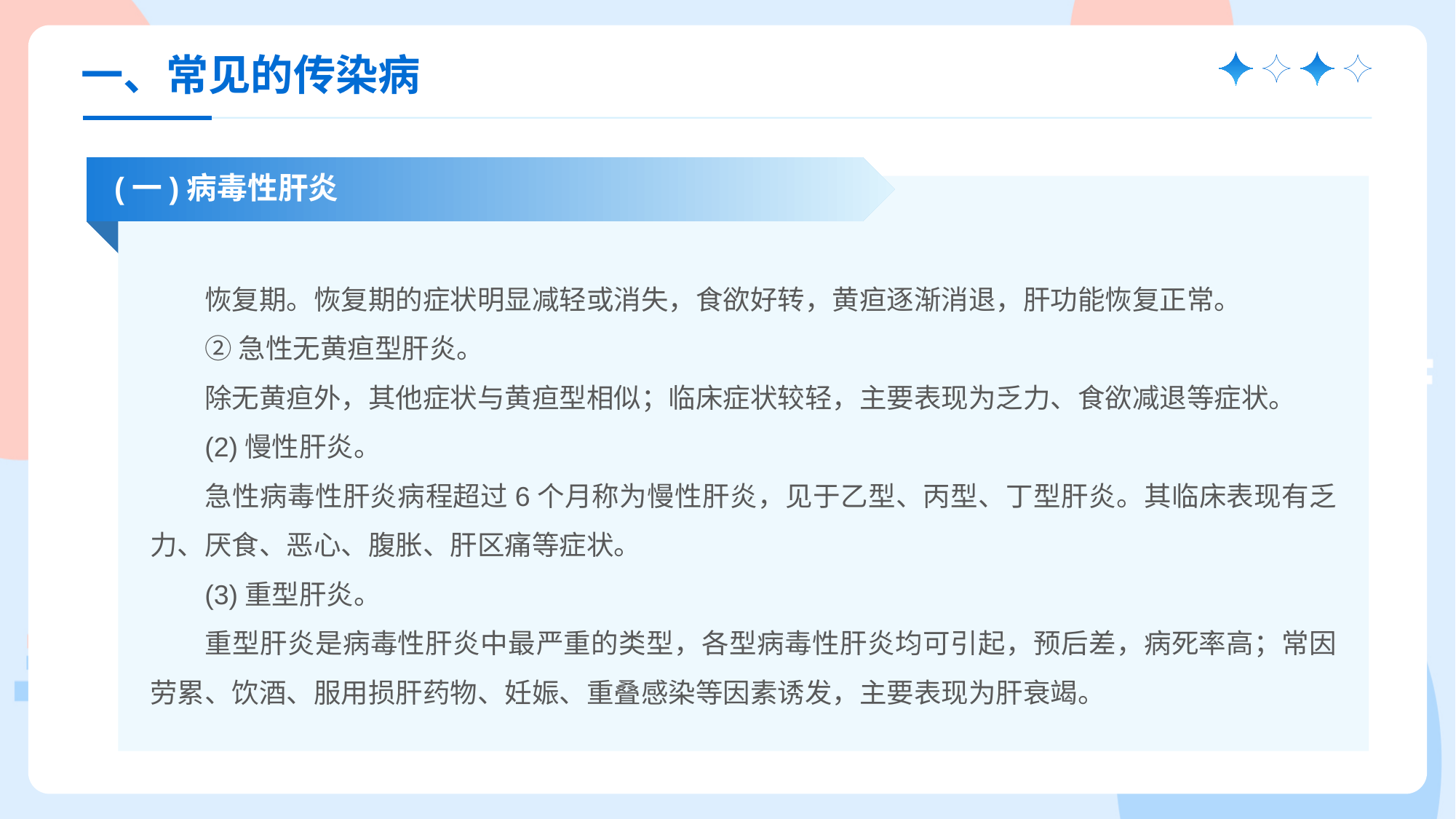

一、常见的传染病
(一)病毒性肝炎

恢复期。恢复期的症状明显减轻或消失，食欲好转，黄疸逐渐消退，肝功能恢复正常。
②急性无黄疸型肝炎。
除无黄疸外，其他症状与黄疸型相似；临床症状较轻，主要表现为乏力、食欲减退等症状。
(2)慢性肝炎。
急性病毒性肝炎病程超过6个月称为慢性肝炎，见于乙型、丙型、丁型肝炎。其临床表现有乏力、厌食、恶心、腹胀、肝区痛等症状。
(3)重型肝炎。
重型肝炎是病毒性肝炎中最严重的类型，各型病毒性肝炎均可引起，预后差，病死率高；常因劳累、饮酒、服用损肝药物、妊娠、重叠感染等因素诱发，主要表现为肝衰竭。